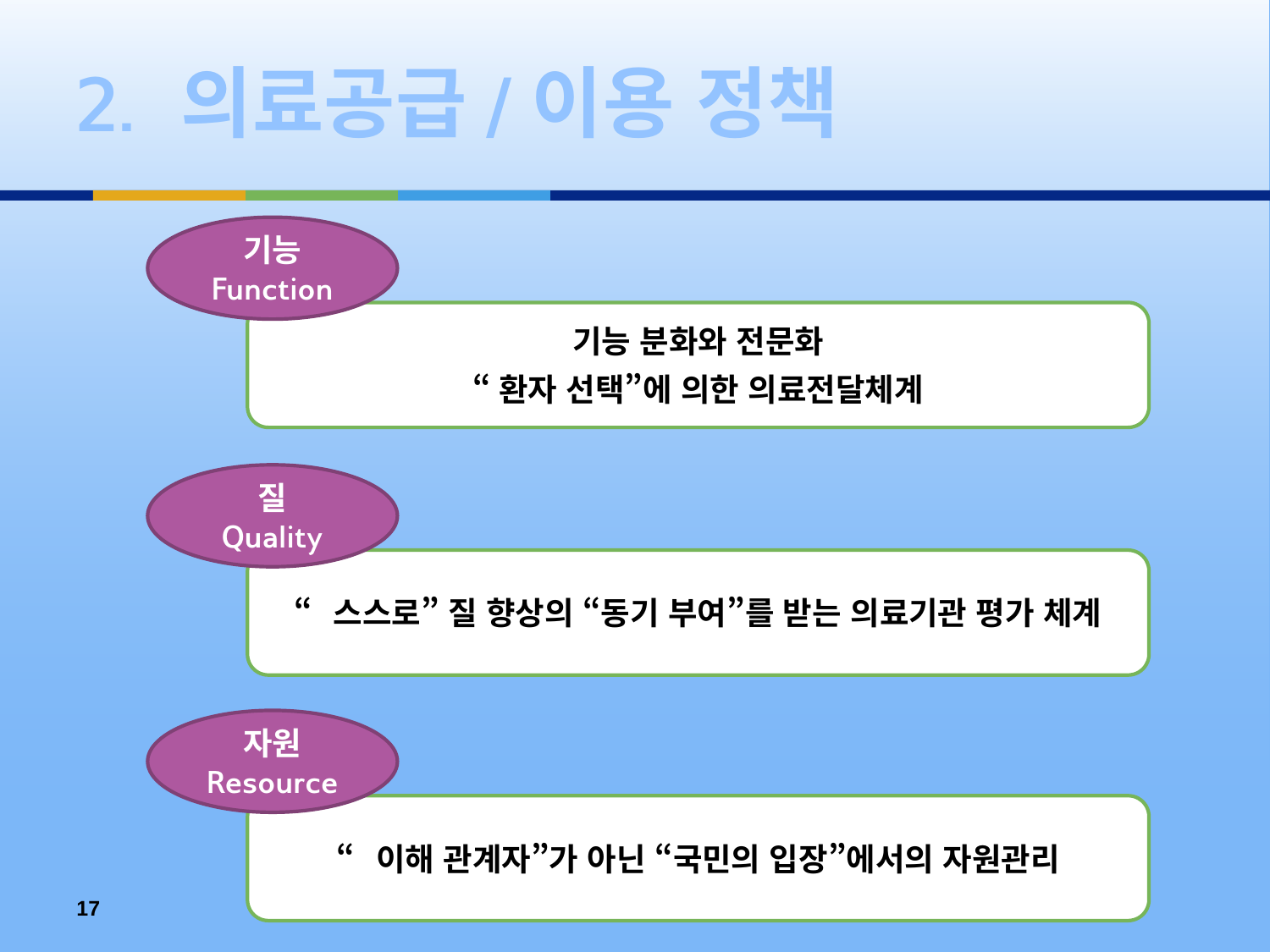

# 2. 의료공급/이용 정책
기능
Function
기능 분화와 전문화
“환자 선택”에 의한 의료전달체계
질
Quality
“스스로” 질 향상의 “동기 부여”를 받는 의료기관 평가 체계
자원
Resource
“이해 관계자”가 아닌 “국민의 입장”에서의 자원관리
17